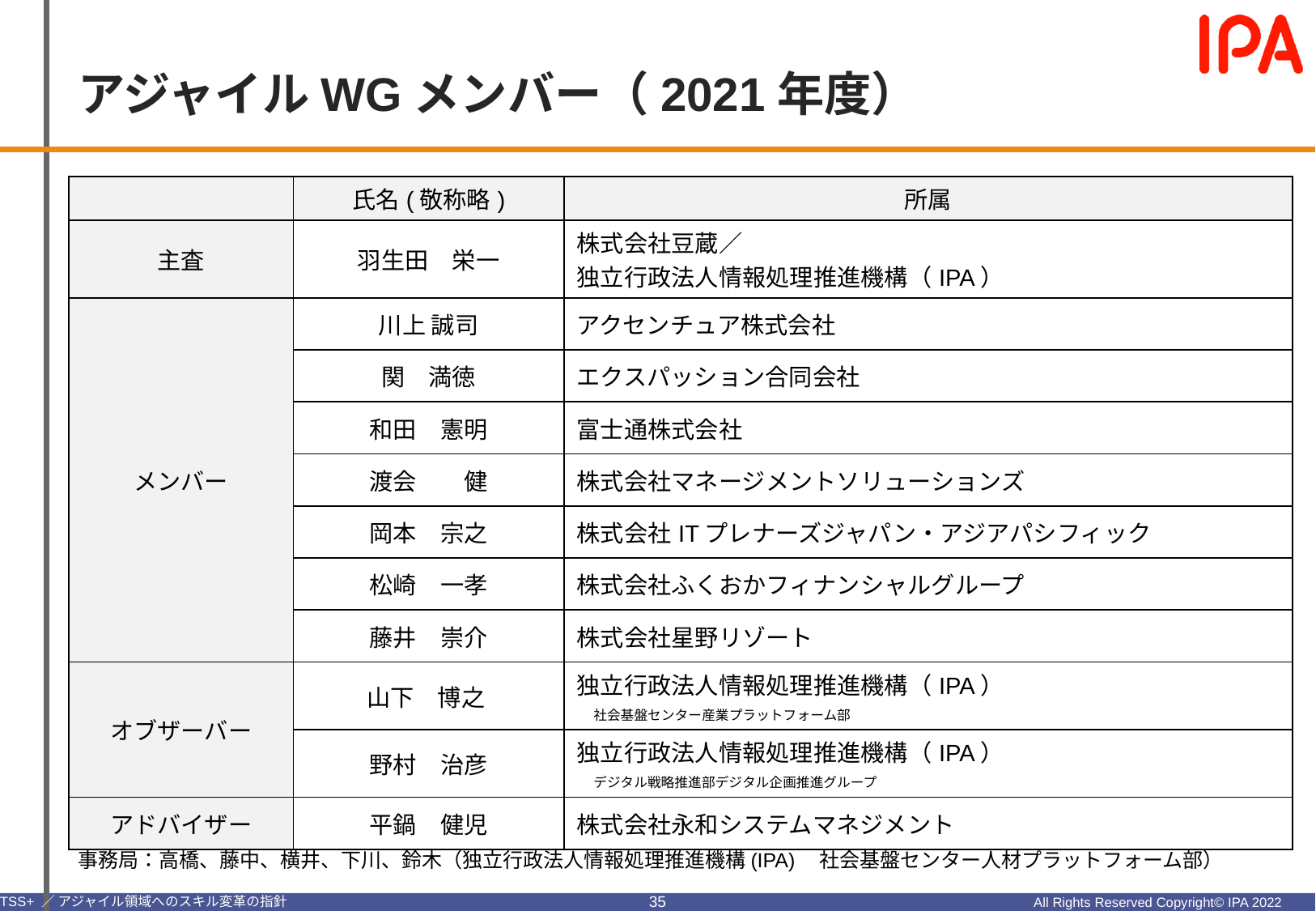

アジャイルWGメンバー（2021年度）
|  | 氏名(敬称略) | 所属 |
| --- | --- | --- |
| 主査 | 羽生田　栄一 | 株式会社豆蔵／ 独立行政法人情報処理推進機構（IPA） |
| メンバー | 川上 誠司 | アクセンチュア株式会社 |
|  | 関　満徳 | エクスパッション合同会社 |
|  | 和田　憲明 | 富士通株式会社 |
|  | 渡会　　健 | 株式会社マネージメントソリューションズ |
|  | 岡本　宗之 | 株式会社ITプレナーズジャパン・アジアパシフィック |
|  | 松崎　一孝 | 株式会社ふくおかフィナンシャルグループ |
|  | 藤井　崇介 | 株式会社星野リゾート |
| オブザーバー | 山下　博之 | 独立行政法人情報処理推進機構（IPA） 　社会基盤センター産業プラットフォーム部 |
|  | 野村　治彦 | 独立行政法人情報処理推進機構（IPA） 　デジタル戦略推進部デジタル企画推進グループ |
| アドバイザー | 平鍋　健児 | 株式会社永和システムマネジメント |
事務局：高橋、藤中、横井、下川、鈴木（独立行政法人情報処理推進機構(IPA)　社会基盤センター人材プラットフォーム部）
35
All Rights Reserved Copyright© IPA 2022